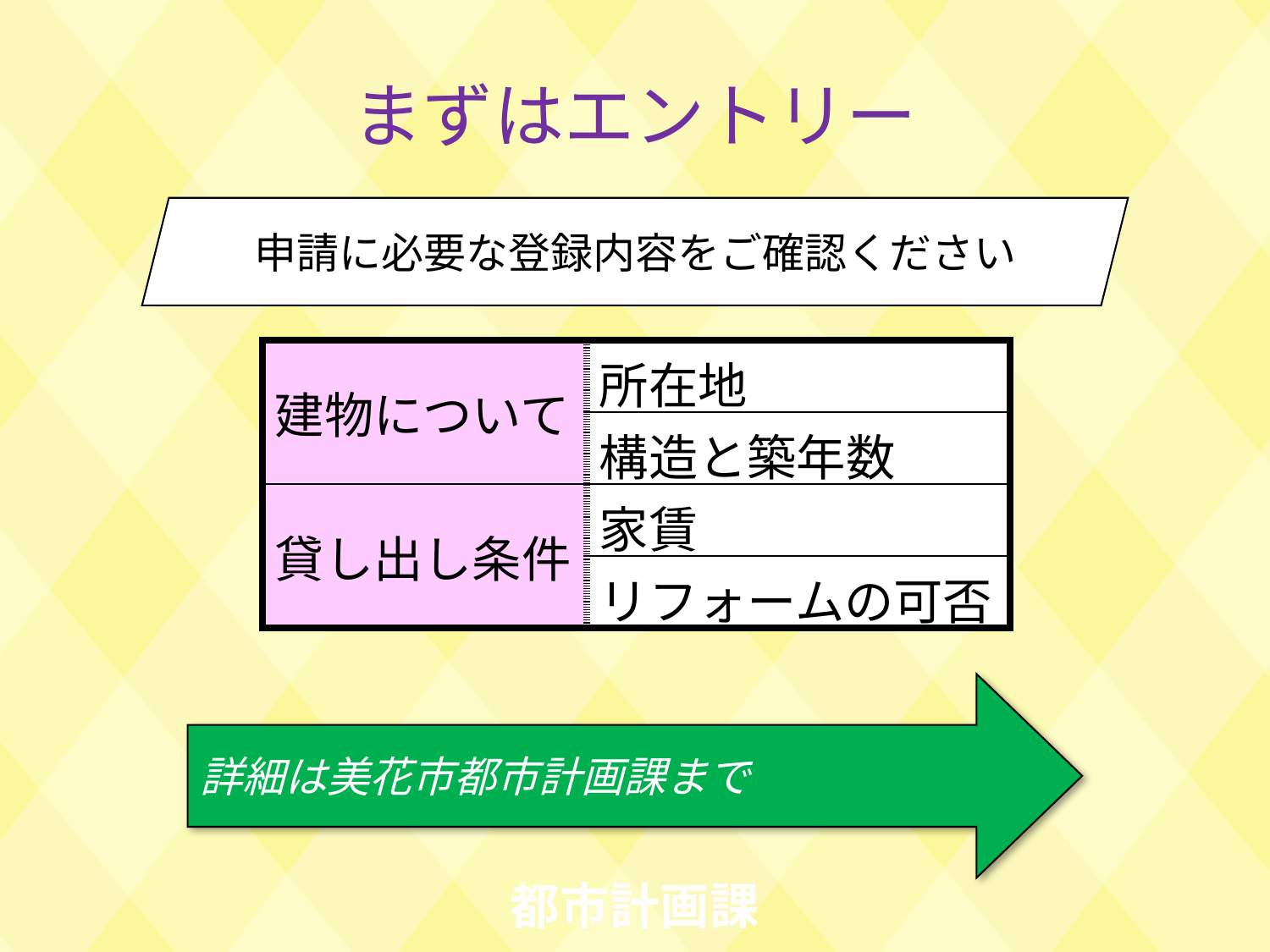

まずはエントリー
申請に必要な登録内容をご確認ください
| 建物について | 所在地 |
| --- | --- |
|  | 構造と築年数 |
| 貸し出し条件 | 家賃 |
|  | リフォームの可否 |
詳細は美花市都市計画課まで